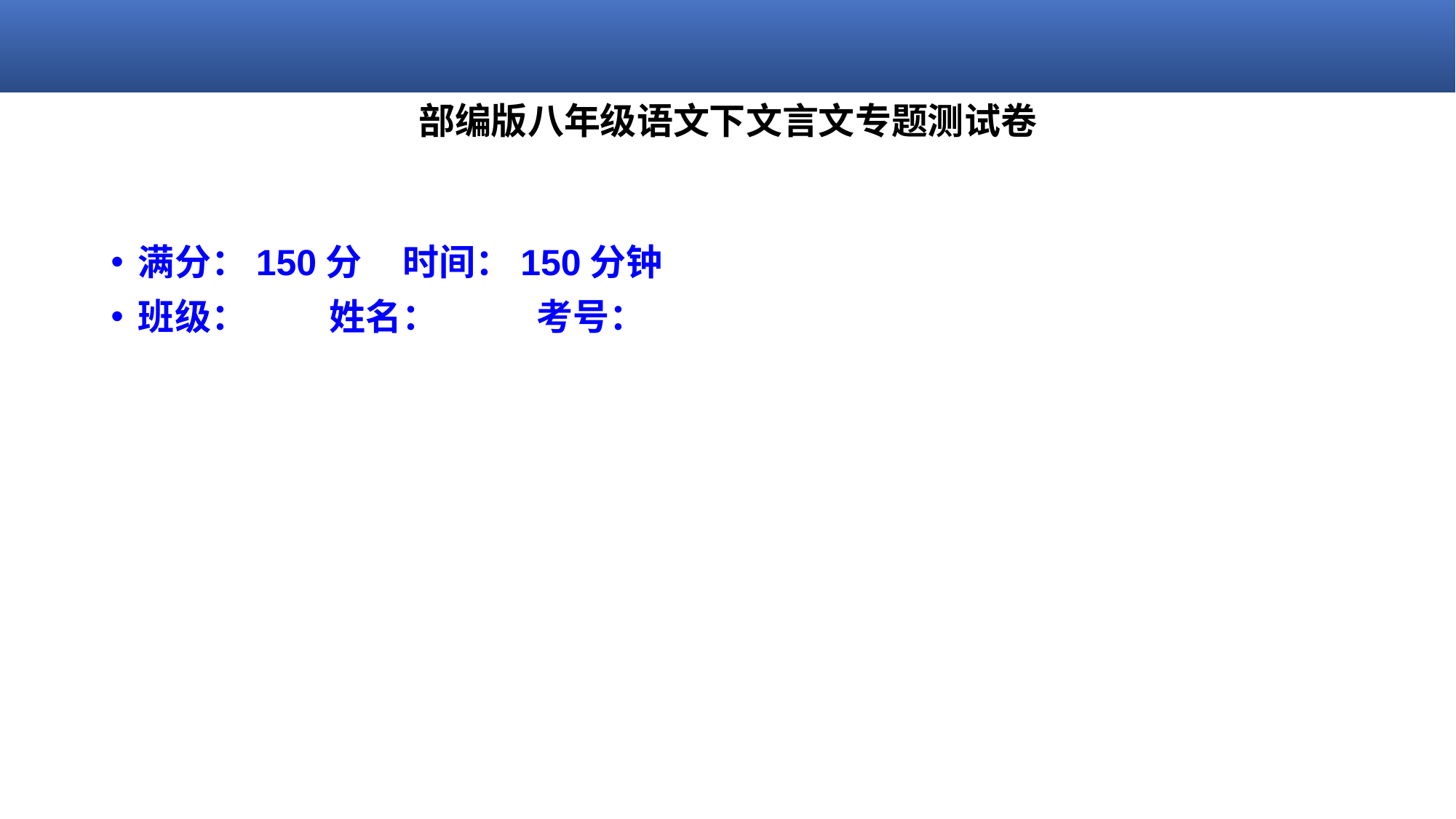

# 部编版八年级语文下文言文专题测试卷
满分：150分     时间：150分钟
班级：          姓名：            考号：